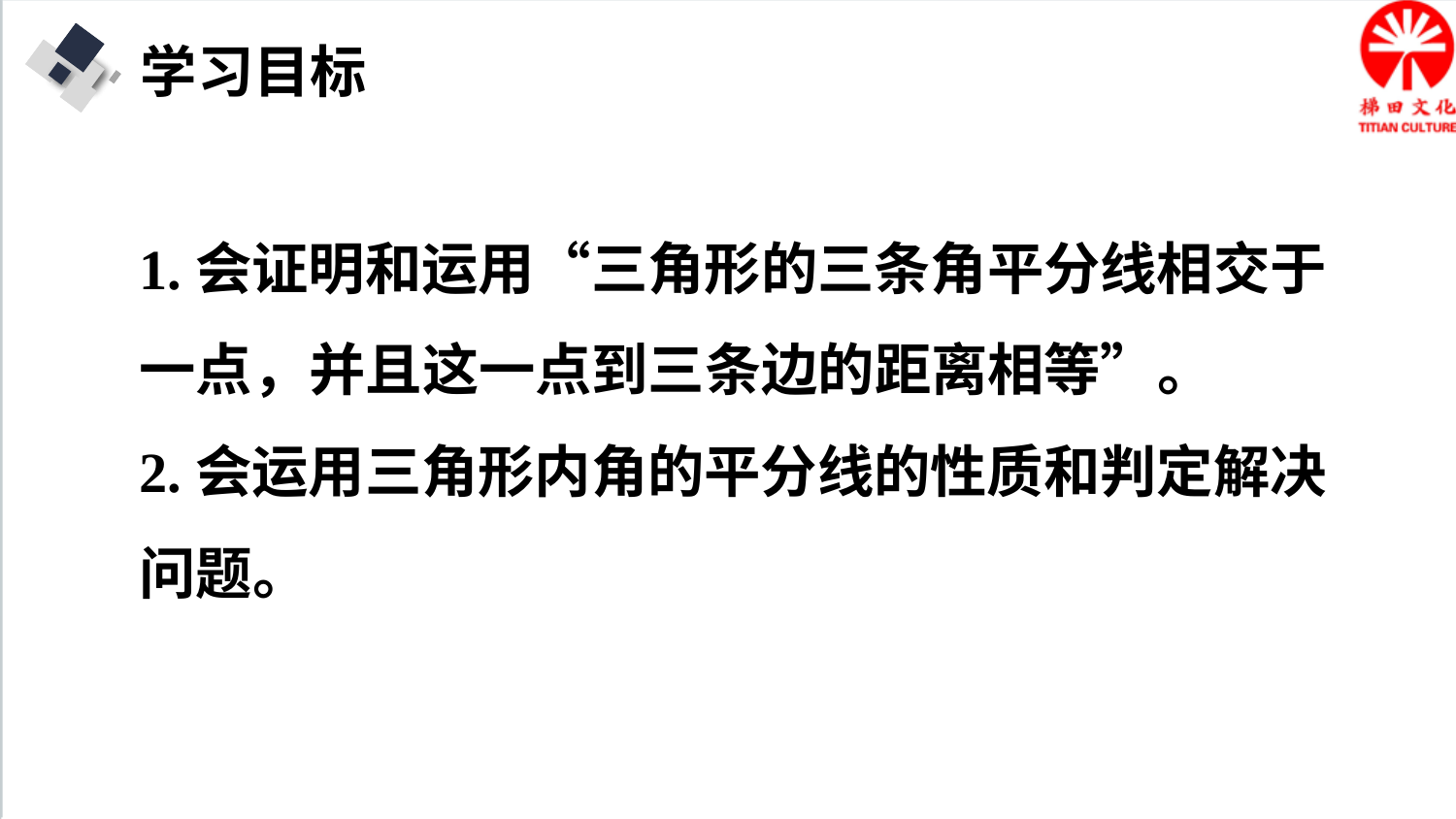

学习目标

1.会证明和运用“三角形的三条角平分线相交于一点，并且这一点到三条边的距离相等”。
2.会运用三角形内角的平分线的性质和判定解决问题。